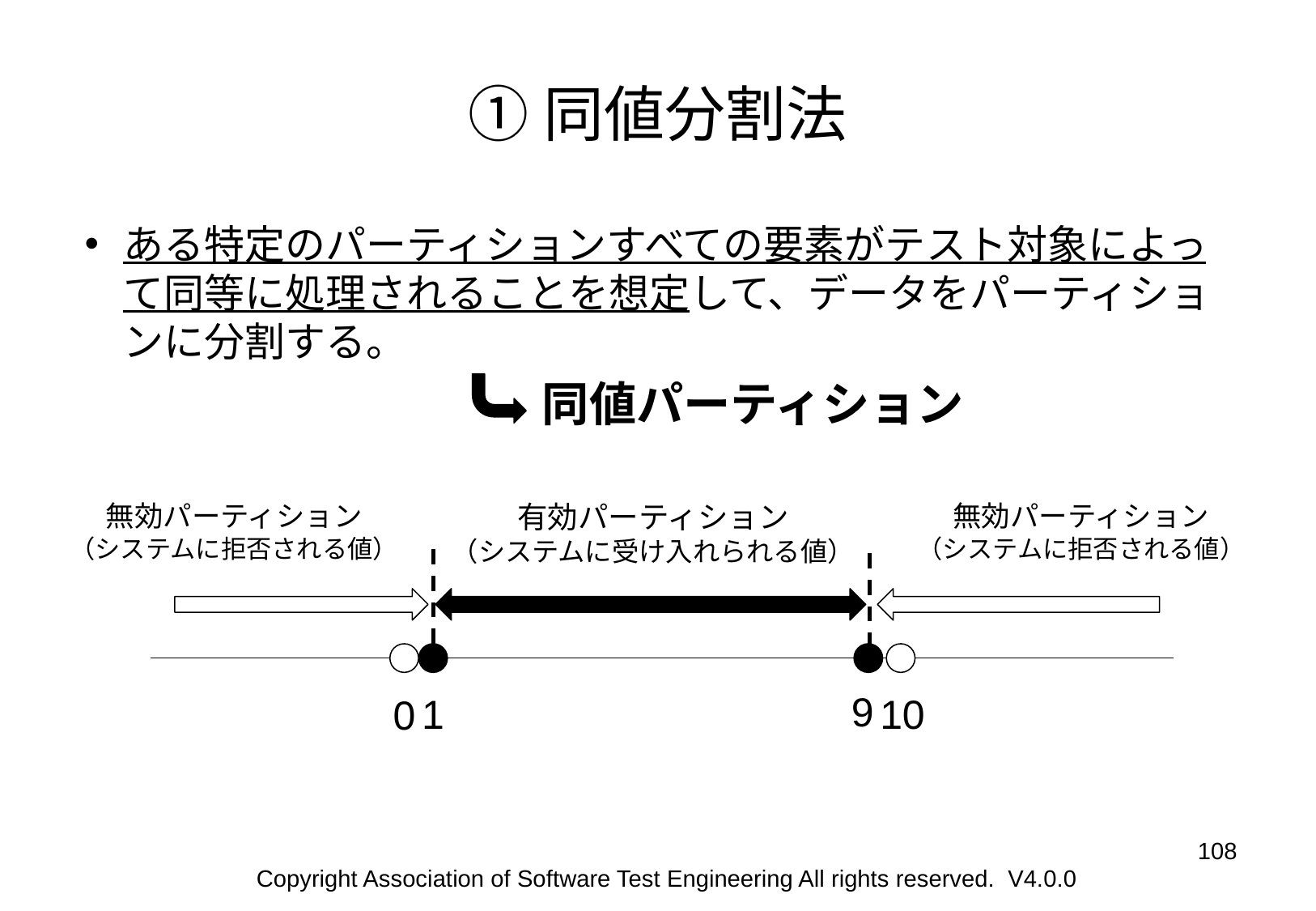

# ①同値分割法
ある特定のパーティションすべての要素がテスト対象によって同等に処理されることを想定して、データをパーティションに分割する。
同値パーティション

無効パーティション
（システムに拒否される値）
有効パーティション
（システムに受け入れられる値）
無効パーティション
（システムに拒否される値）

9
10
1
0
108
Copyright Association of Software Test Engineering All rights reserved.  V4.0.0